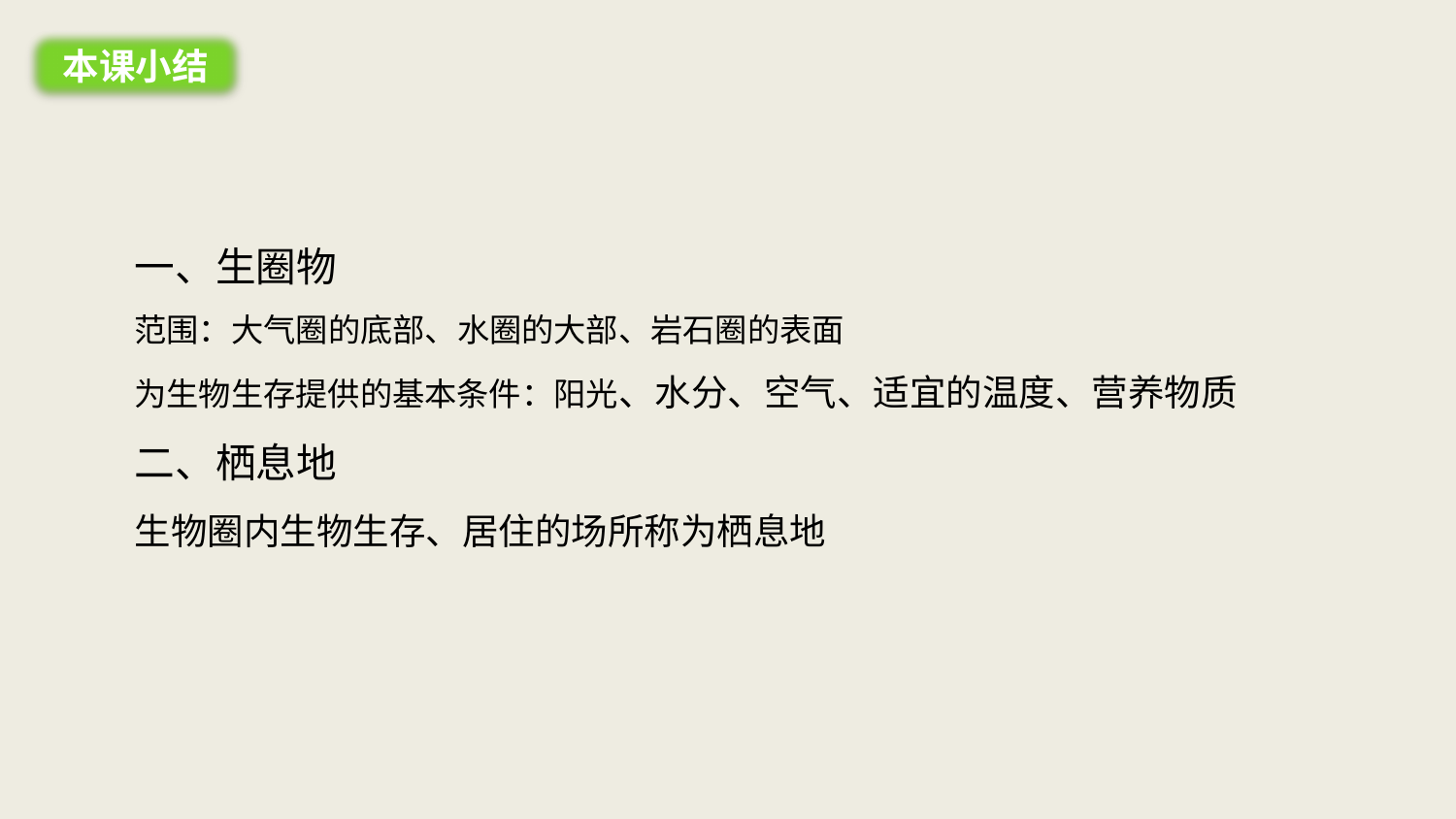

本课小结
一、生圈物
范围：大气圈的底部、水圈的大部、岩石圈的表面
为生物生存提供的基本条件：阳光、水分、空气、适宜的温度、营养物质
二、栖息地
生物圈内生物生存、居住的场所称为栖息地